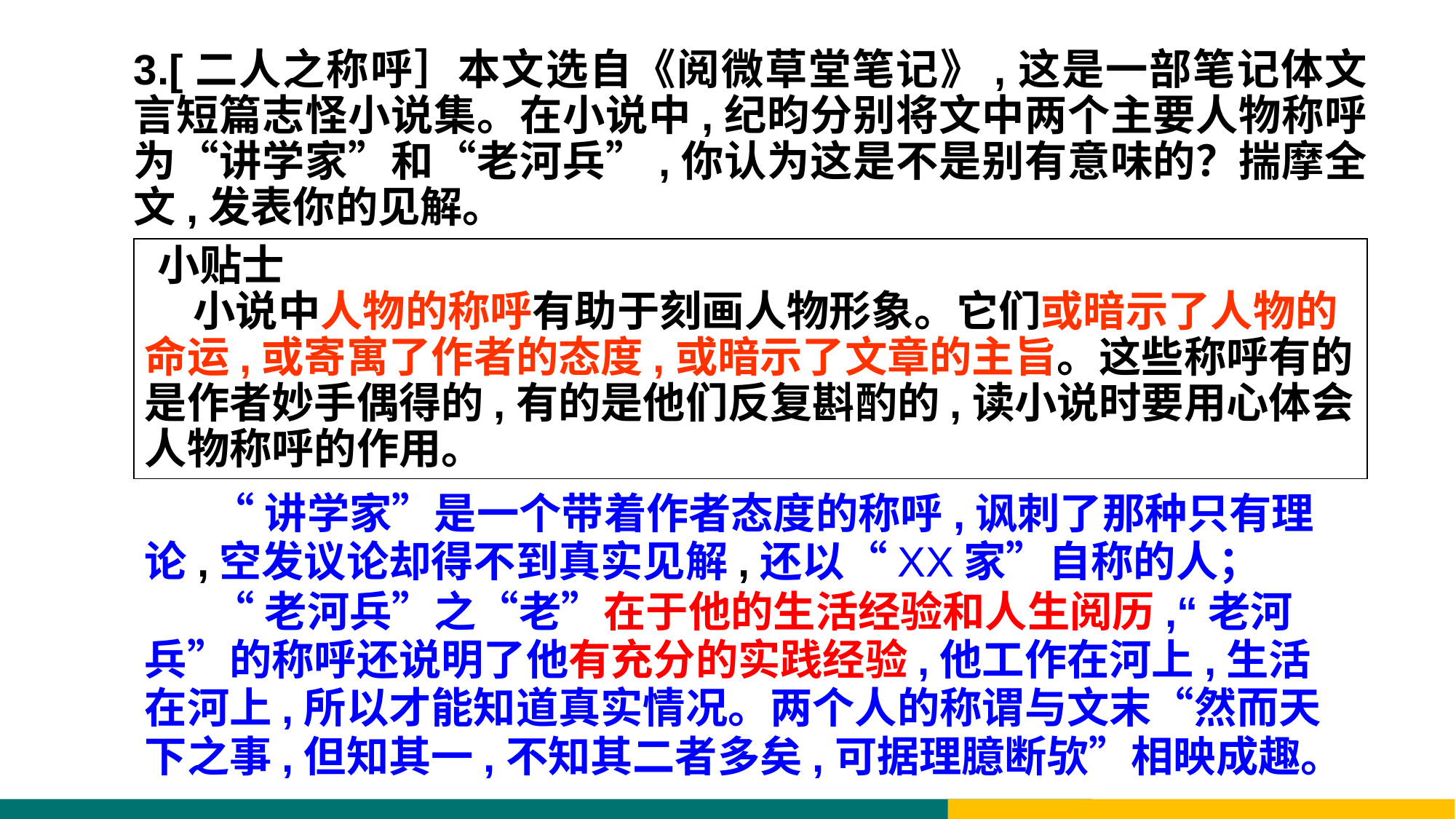

3.[二人之称呼］本文选自《阅微草堂笔记》,这是一部笔记体文言短篇志怪小说集。在小说中,纪昀分别将文中两个主要人物称呼为“讲学家”和“老河兵”,你认为这是不是别有意味的？揣摩全文,发表你的见解。
 小贴士
    小说中人物的称呼有助于刻画人物形象。它们或暗示了人物的命运,或寄寓了作者的态度,或暗示了文章的主旨。这些称呼有的是作者妙手偶得的,有的是他们反复斟酌的,读小说时要用心体会人物称呼的作用。
       “讲学家”是一个带着作者态度的称呼,讽刺了那种只有理论,空发议论却得不到真实见解,还以“XX家”自称的人；
       “老河兵”之“老”在于他的生活经验和人生阅历,“老河兵”的称呼还说明了他有充分的实践经验,他工作在河上,生活在河上,所以才能知道真实情况。两个人的称谓与文末“然而天下之事,但知其一,不知其二者多矣,可据理臆断欤”相映成趣。